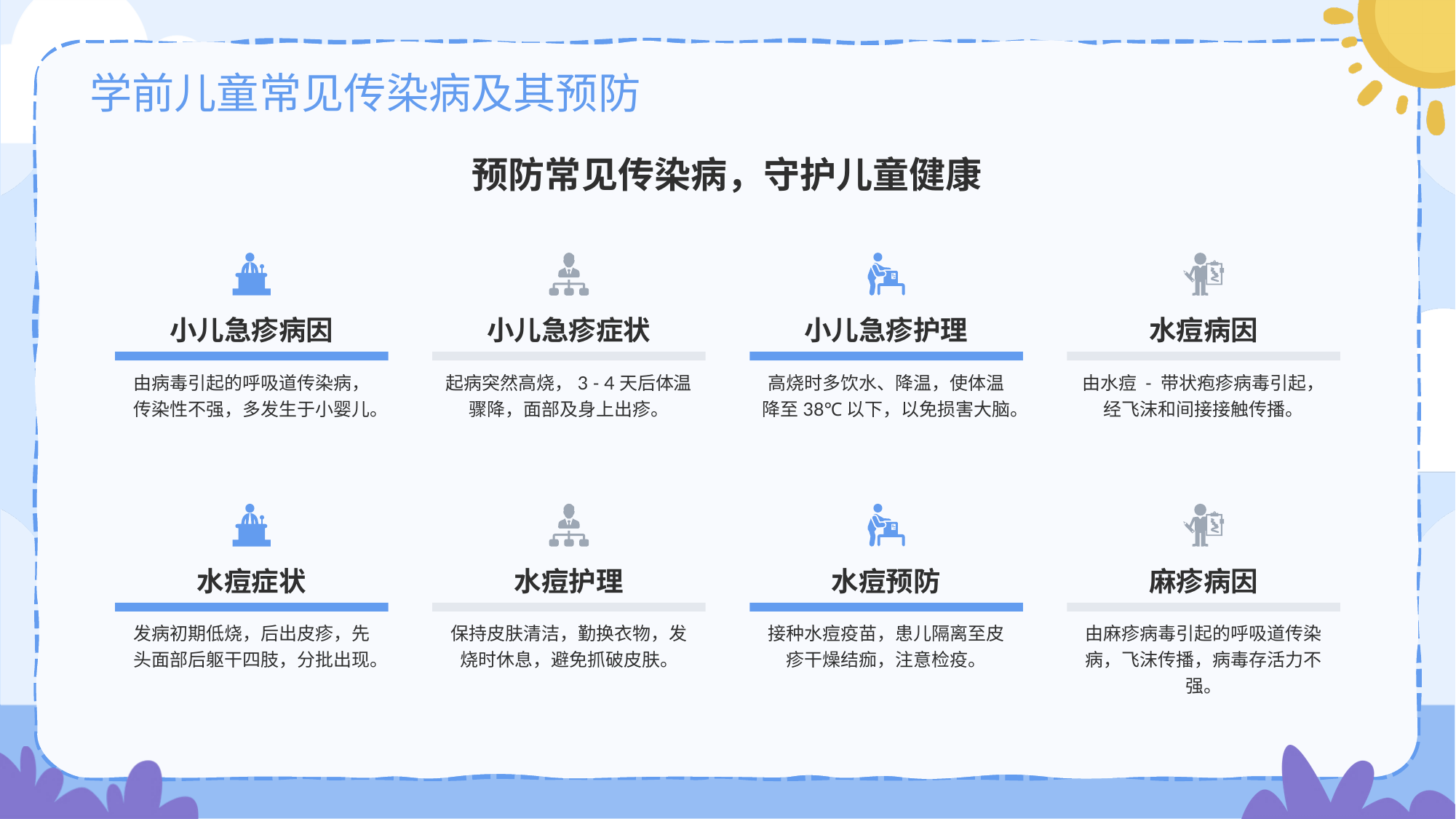

# 学前儿童常见传染病及其预防
预防常见传染病，守护儿童健康

小儿急疹病因
由病毒引起的呼吸道传染病，传染性不强，多发生于小婴儿。

小儿急疹症状
起病突然高烧，3 - 4天后体温骤降，面部及身上出疹。

小儿急疹护理
高烧时多饮水、降温，使体温降至38℃以下，以免损害大脑。

水痘病因
由水痘 - 带状疱疹病毒引起，经飞沫和间接接触传播。

水痘症状
发病初期低烧，后出皮疹，先头面部后躯干四肢，分批出现。

水痘护理
保持皮肤清洁，勤换衣物，发烧时休息，避免抓破皮肤。

水痘预防
接种水痘疫苗，患儿隔离至皮疹干燥结痂，注意检疫。

麻疹病因
由麻疹病毒引起的呼吸道传染病，飞沫传播，病毒存活力不强。